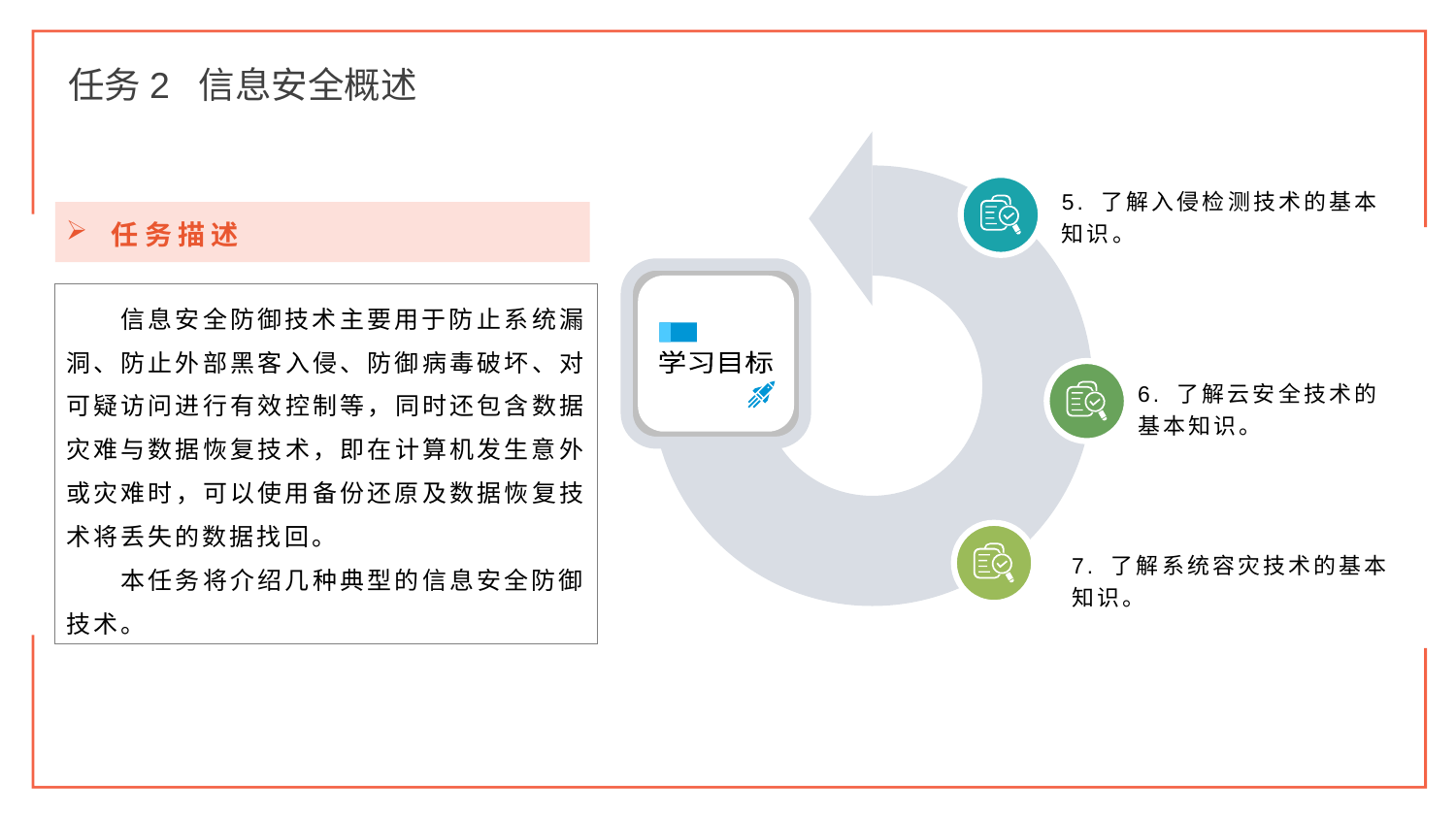

任务2  信息安全概述

5. 了解入侵检测技术的基本知识。

学习目标

6. 了解云安全技术的基本知识。

7. 了解系统容灾技术的基本知识。

任务描述
信息安全防御技术主要用于防止系统漏洞、防止外部黑客入侵、防御病毒破坏、对可疑访问进行有效控制等，同时还包含数据灾难与数据恢复技术，即在计算机发生意外或灾难时，可以使用备份还原及数据恢复技术将丢失的数据找回。
本任务将介绍几种典型的信息安全防御技术。